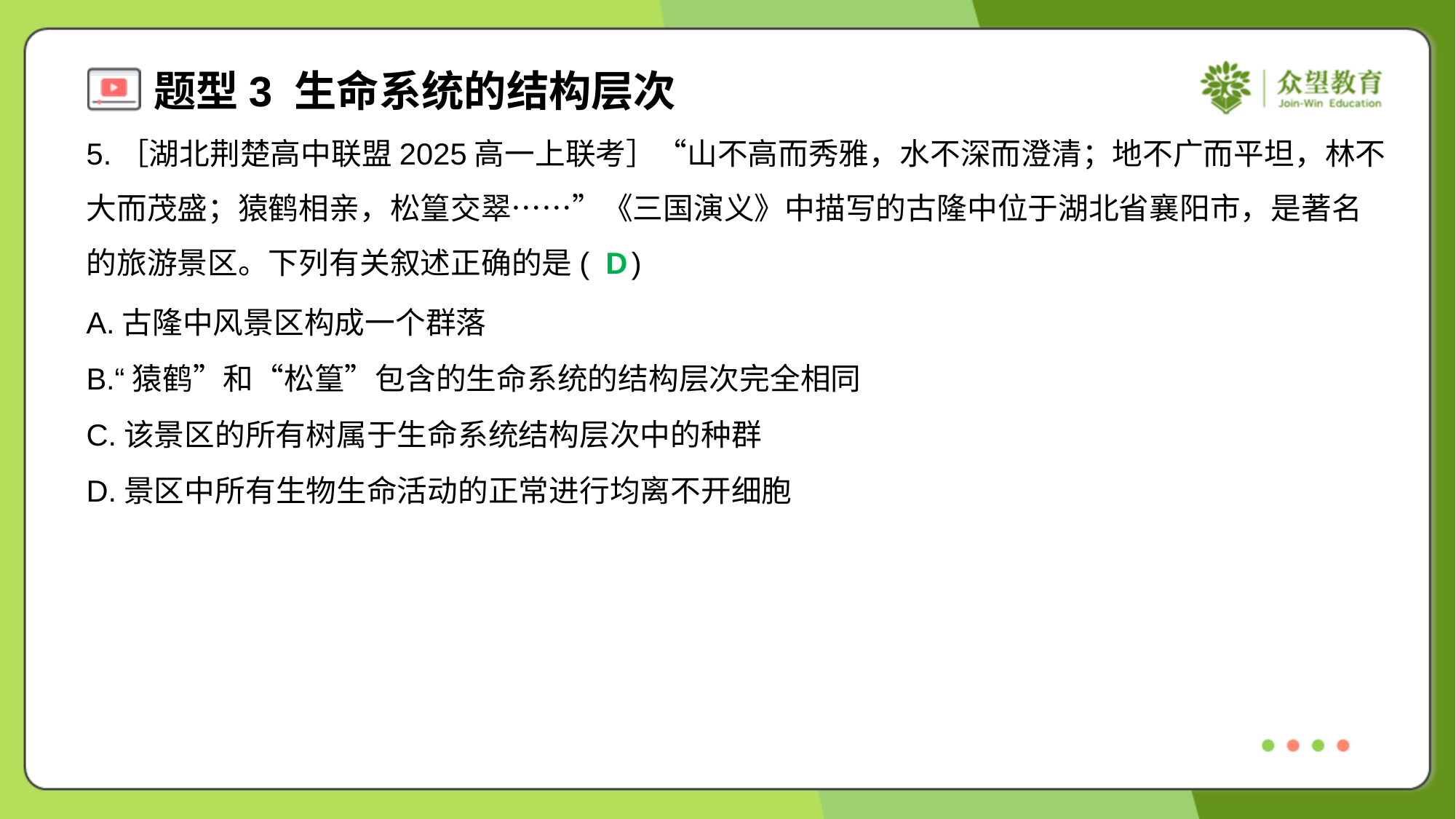

5.［湖北荆楚高中联盟2025高一上联考］“山不高而秀雅，水不深而澄清；地不广而平坦，林不
大而茂盛；猿鹤相亲，松篁交翠……”《三国演义》中描写的古隆中位于湖北省襄阳市，是著名
的旅游景区。下列有关叙述正确的是(     )
D
A.古隆中风景区构成一个群落
B.“猿鹤”和“松篁”包含的生命系统的结构层次完全相同
C.该景区的所有树属于生命系统结构层次中的种群
D.景区中所有生物生命活动的正常进行均离不开细胞